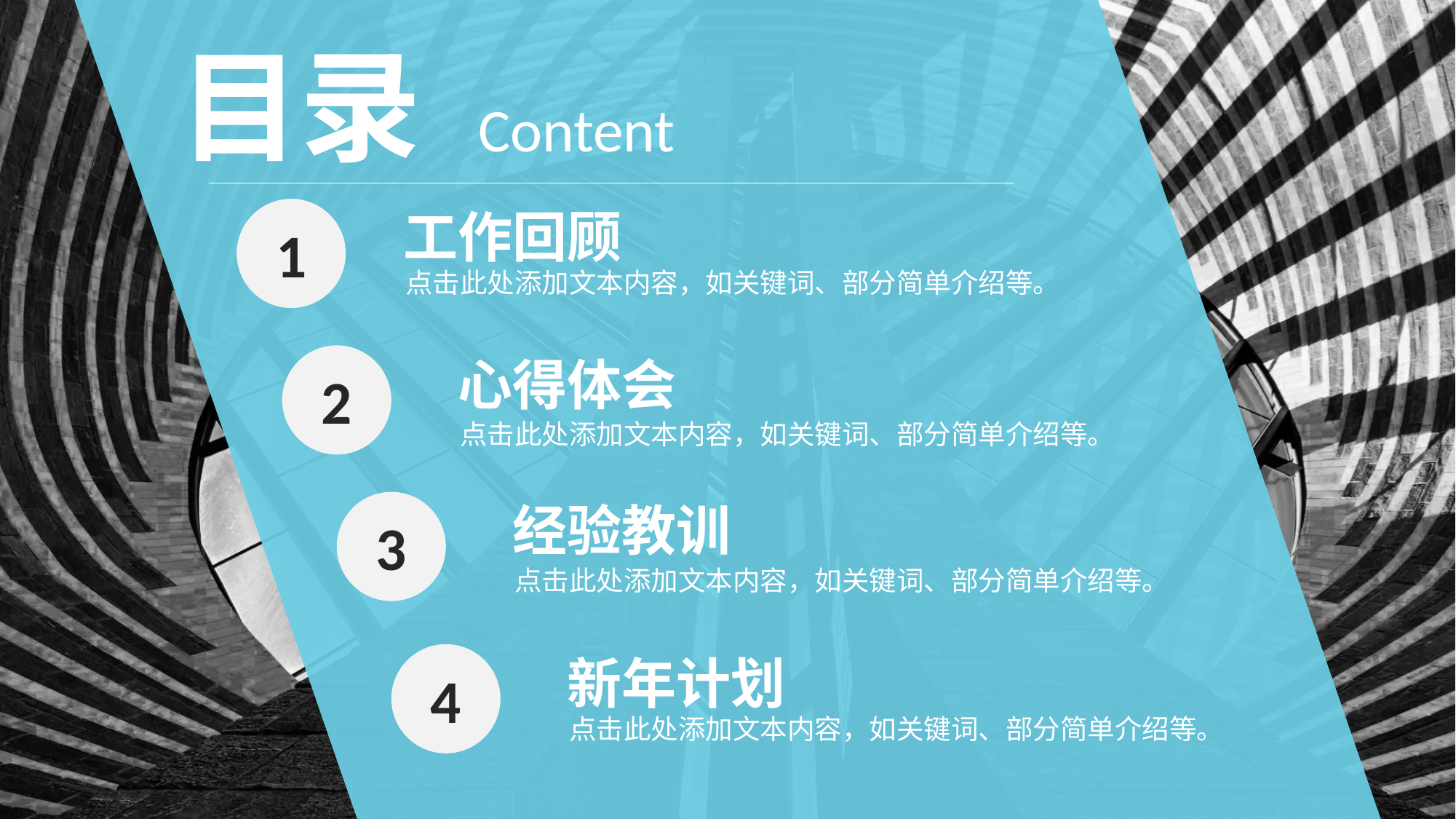

目录 Content
工作回顾
1
点击此处添加文本内容，如关键词、部分简单介绍等。
心得体会
2
点击此处添加文本内容，如关键词、部分简单介绍等。
经验教训
3
点击此处添加文本内容，如关键词、部分简单介绍等。
新年计划
4
点击此处添加文本内容，如关键词、部分简单介绍等。